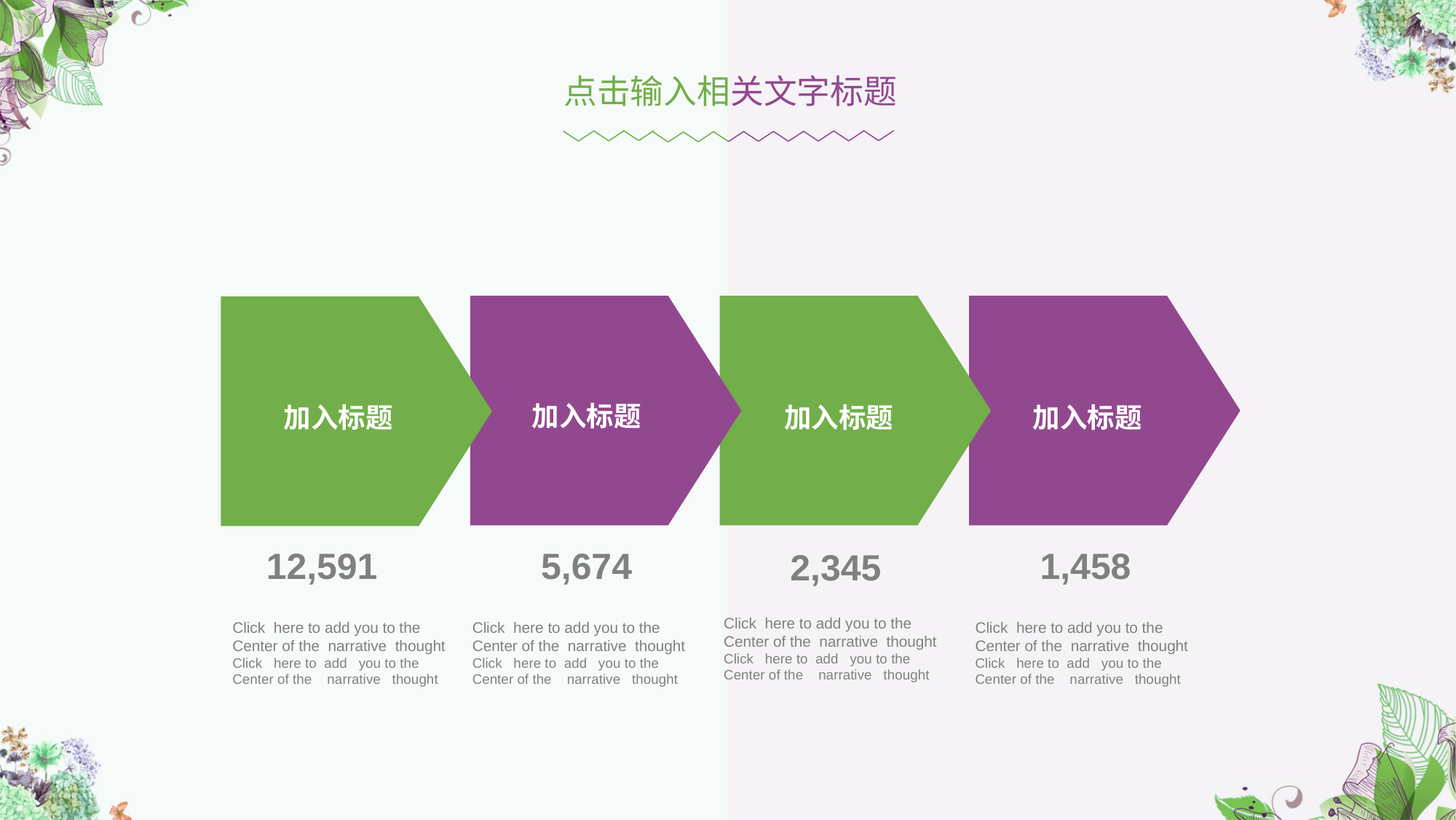

点击输入相关文字标题

加入标题
加入标题
加入标题
加入标题
1,458
5,674
12,591
2,345

Click  here to add you to the
Center of the  narrative  thought
Click   here to  add   you to the
Center of the    narrative   thought

Click  here to add you to the
Center of the  narrative  thought
Click   here to  add   you to the
Center of the    narrative   thought

Click  here to add you to the
Center of the  narrative  thought
Click   here to  add   you to the
Center of the    narrative   thought

Click  here to add you to the
Center of the  narrative  thought
Click   here to  add   you to the
Center of the    narrative   thought